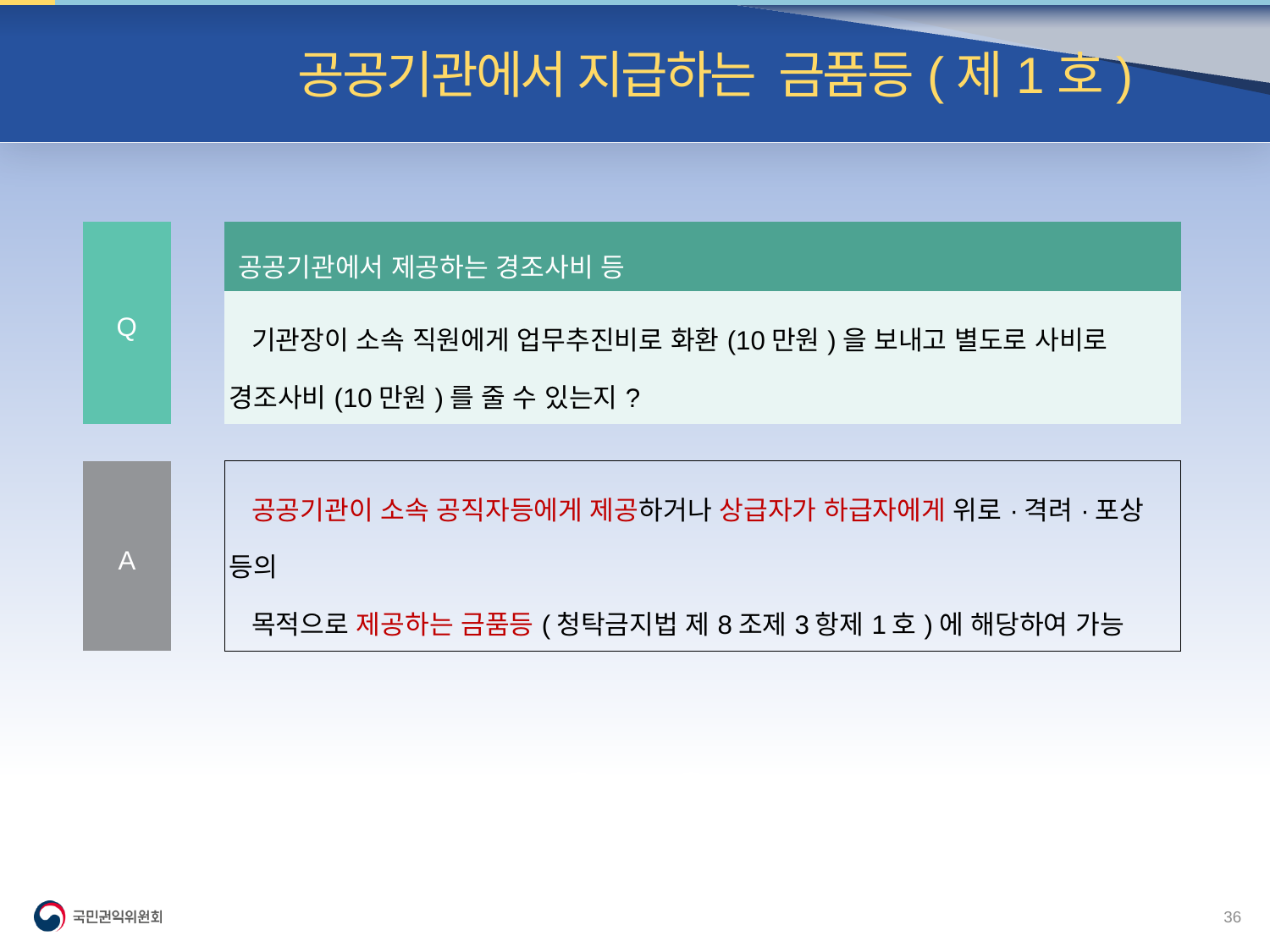

빈발 질의| 공공기관에서 지급하는  금품등(제1호)

| Q |  | 공공기관에서 제공하는 경조사비 등 |
| --- | --- | --- |
|  |  | 기관장이 소속 직원에게 업무추진비로 화환(10만원)을 보내고 별도로 사비로 경조사비(10만원)를 줄 수 있는지? |
|  |  |  |
| A |  | 공공기관이 소속 공직자등에게 제공하거나 상급자가 하급자에게 위로·격려·포상 등의 목적으로 제공하는 금품등(청탁금지법 제8조제3항제1호)에 해당하여 가능 |

36